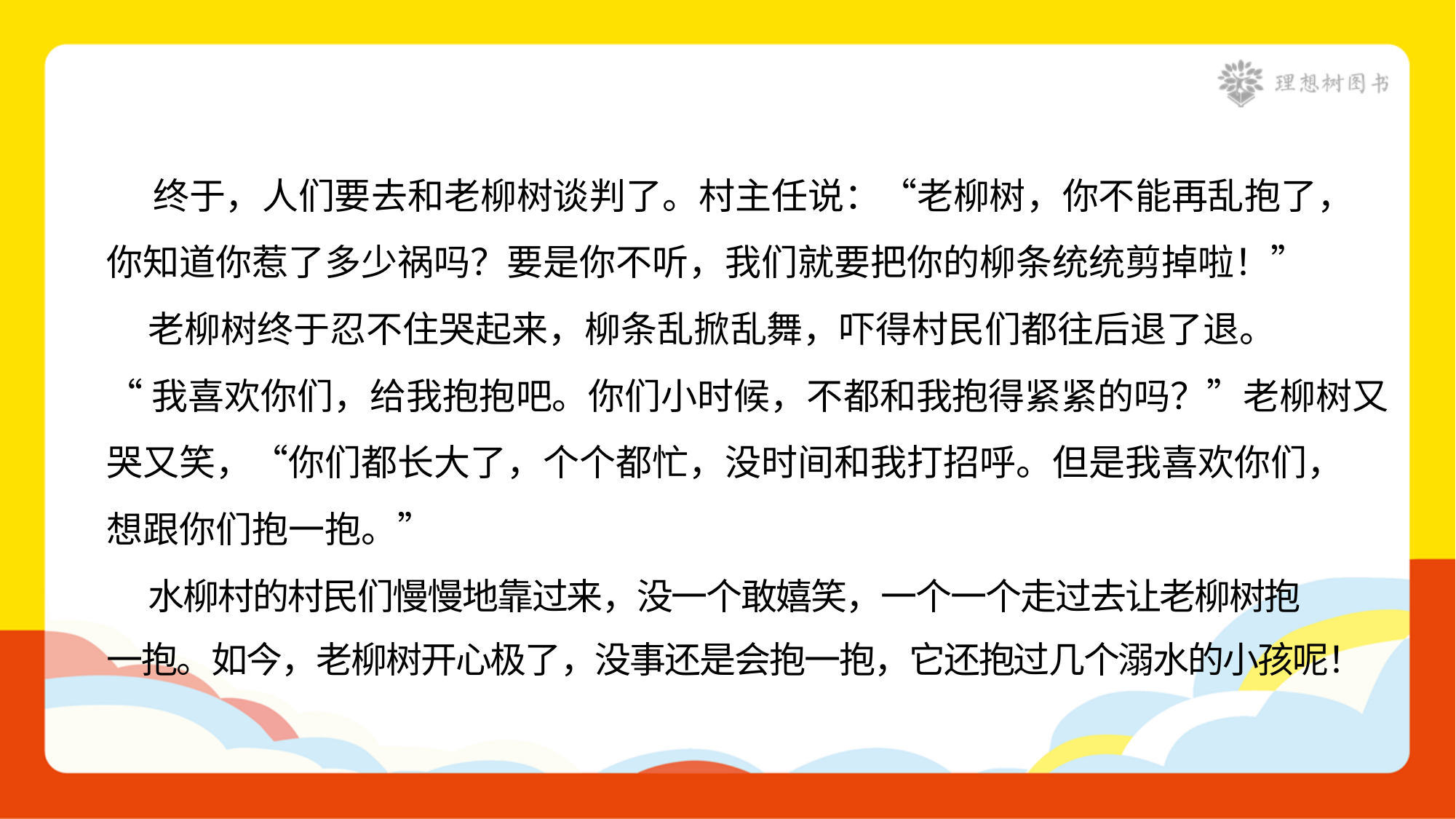

终于，人们要去和老柳树谈判了。村主任说：“老柳树，你不能再乱抱了，
你知道你惹了多少祸吗？要是你不听，我们就要把你的柳条统统剪掉啦！”
    老柳树终于忍不住哭起来，柳条乱掀乱舞，吓得村民们都往后退了退。
“我喜欢你们，给我抱抱吧。你们小时候，不都和我抱得紧紧的吗？”老柳树又
哭又笑，“你们都长大了，个个都忙，没时间和我打招呼。但是我喜欢你们，
想跟你们抱一抱。”
    水柳村的村民们慢慢地靠过来，没一个敢嬉笑，一个一个走过去让老柳树抱
一抱。如今，老柳树开心极了，没事还是会抱一抱，它还抱过几个溺水的小孩呢！